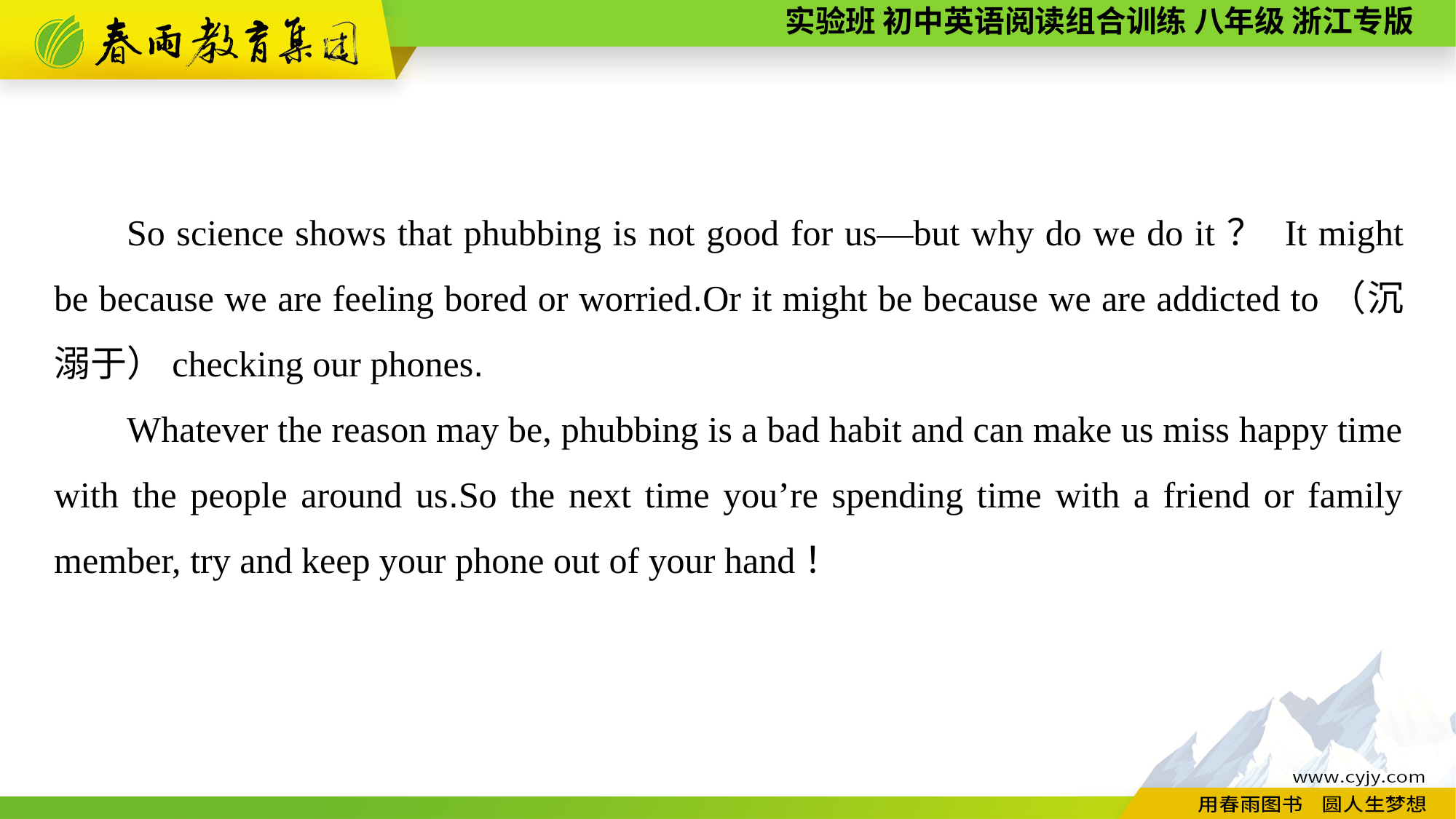

So science shows that phubbing is not good for us—but why do we do it？ It might be because we are feeling bored or worried.Or it might be because we are addicted to（沉溺于）checking our phones.
Whatever the reason may be, phubbing is a bad habit and can make us miss happy time with the people around us.So the next time you’re spending time with a friend or family member, try and keep your phone out of your hand！